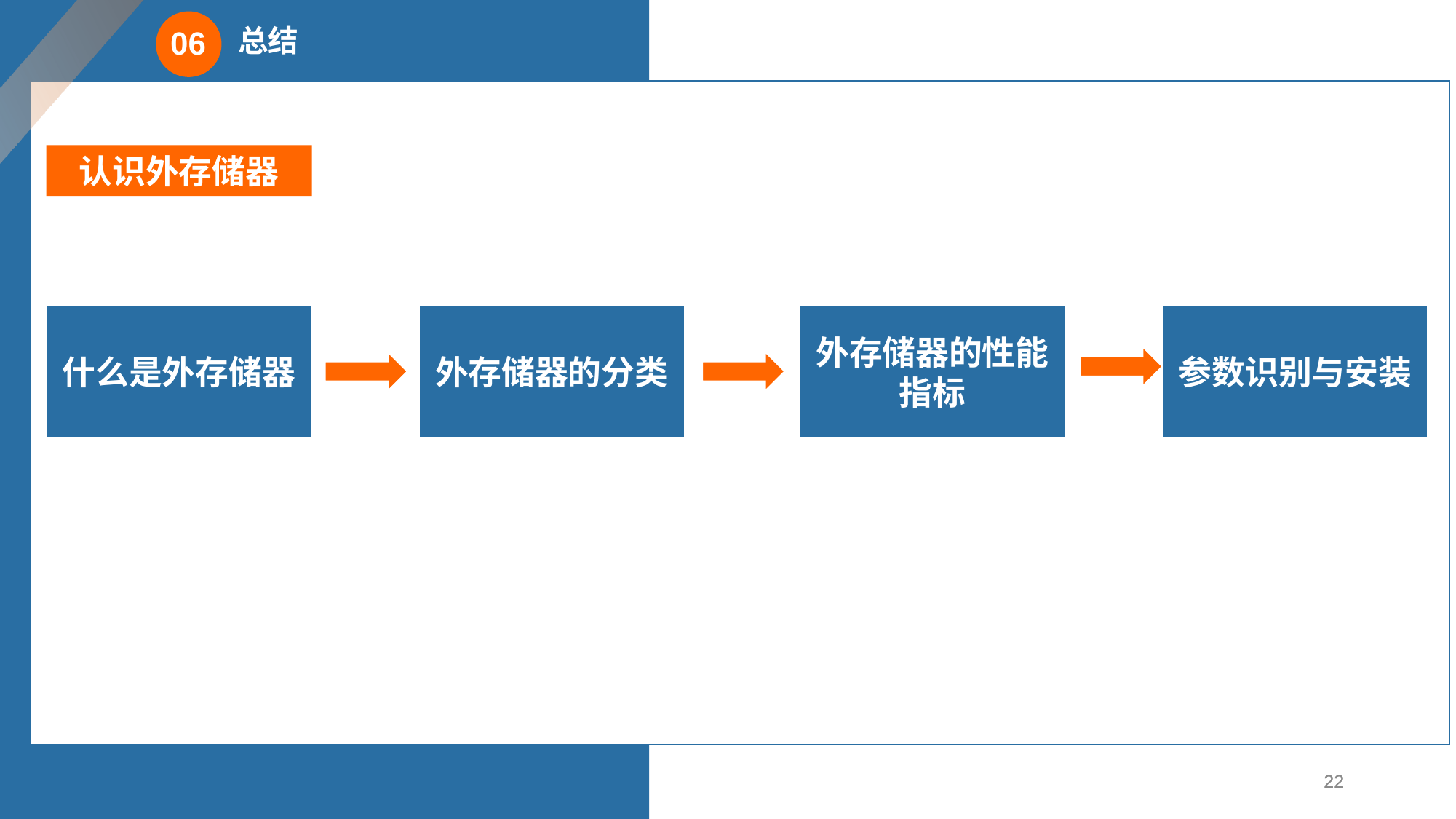

总结
06
认识外存储器
什么是外存储器
外存储器的分类
外存储器的性能指标
参数识别与安装